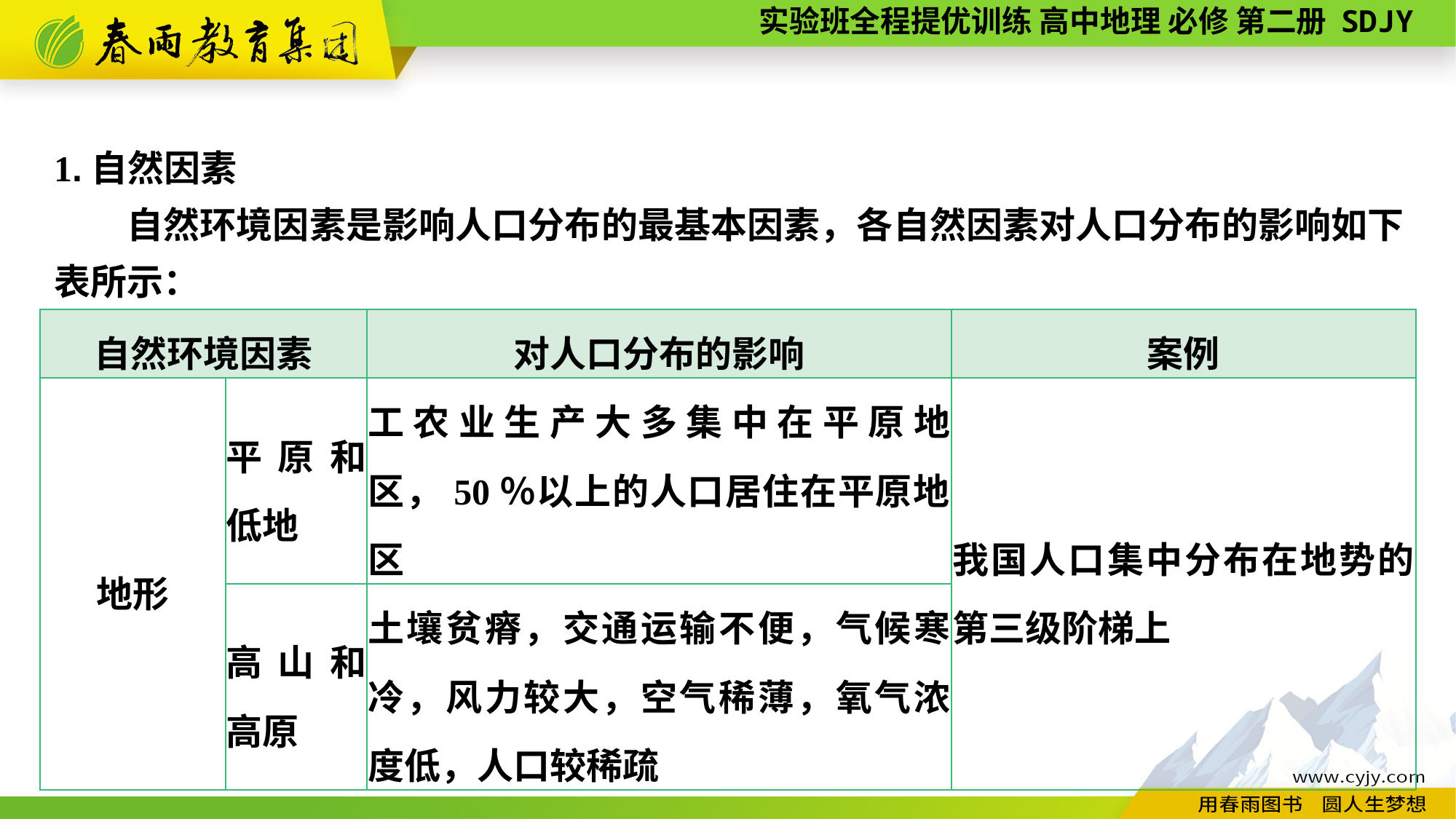

1.自然因素
自然环境因素是影响人口分布的最基本因素，各自然因素对人口分布的影响如下表所示：
| 自然环境因素 |  | 对人口分布的影响 | 案例 |
| --- | --- | --- | --- |
| 地形 | 平原和低地 | 工农业生产大多集中在平原地区，50％以上的人口居住在平原地区 | 我国人口集中分布在地势的第三级阶梯上 |
|  | 高山和高原 | 土壤贫瘠，交通运输不便，气候寒冷，风力较大，空气稀薄，氧气浓度低，人口较稀疏 |  |